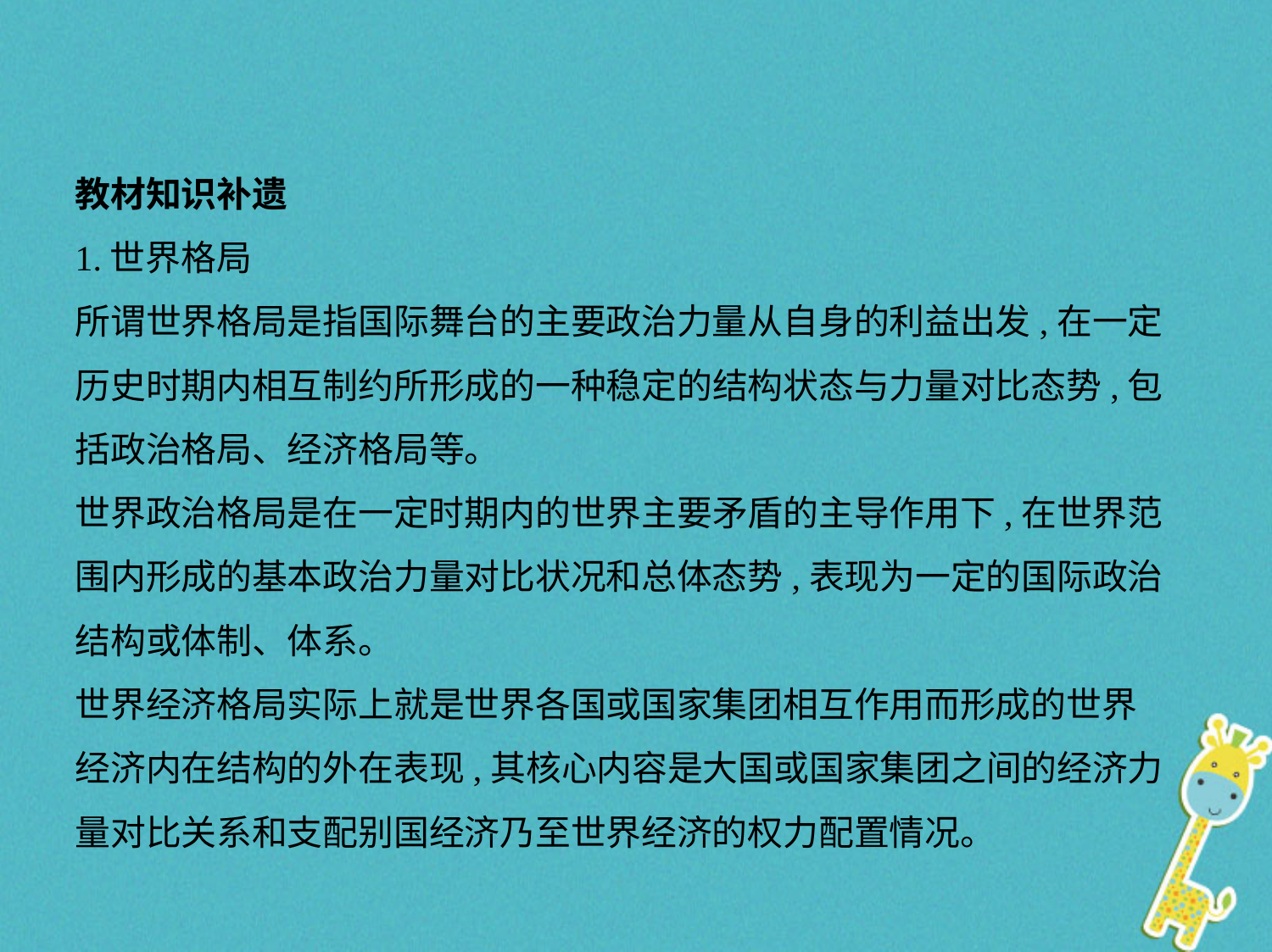

教材知识补遗
1.世界格局
所谓世界格局是指国际舞台的主要政治力量从自身的利益出发,在一定
历史时期内相互制约所形成的一种稳定的结构状态与力量对比态势,包
括政治格局、经济格局等。
世界政治格局是在一定时期内的世界主要矛盾的主导作用下,在世界范
围内形成的基本政治力量对比状况和总体态势,表现为一定的国际政治
结构或体制、体系。
世界经济格局实际上就是世界各国或国家集团相互作用而形成的世界
经济内在结构的外在表现,其核心内容是大国或国家集团之间的经济力
量对比关系和支配别国经济乃至世界经济的权力配置情况。